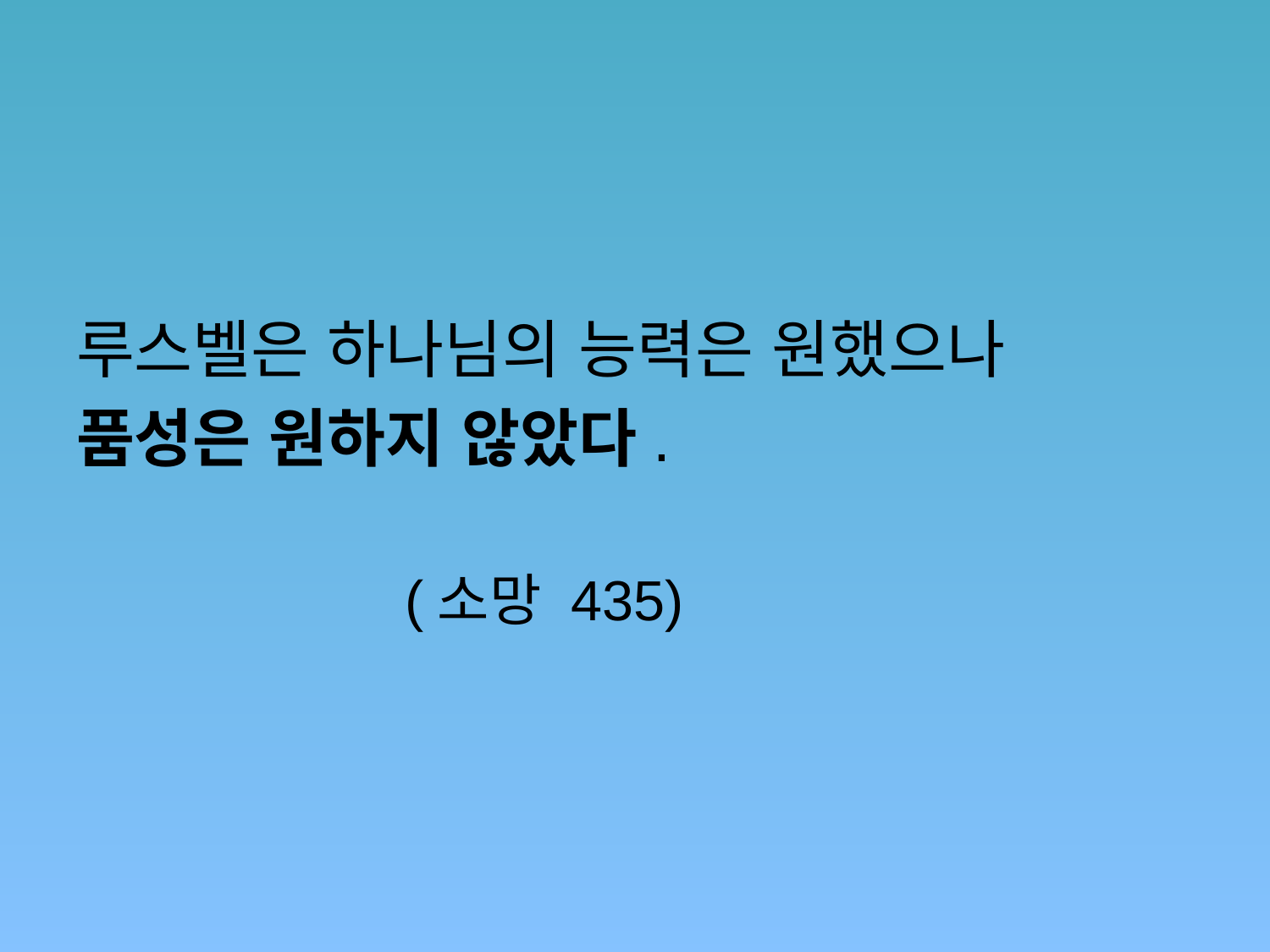

#

루스벨은 하나님의 능력은 원했으나
품성은 원하지 않았다.

                     (소망 435)